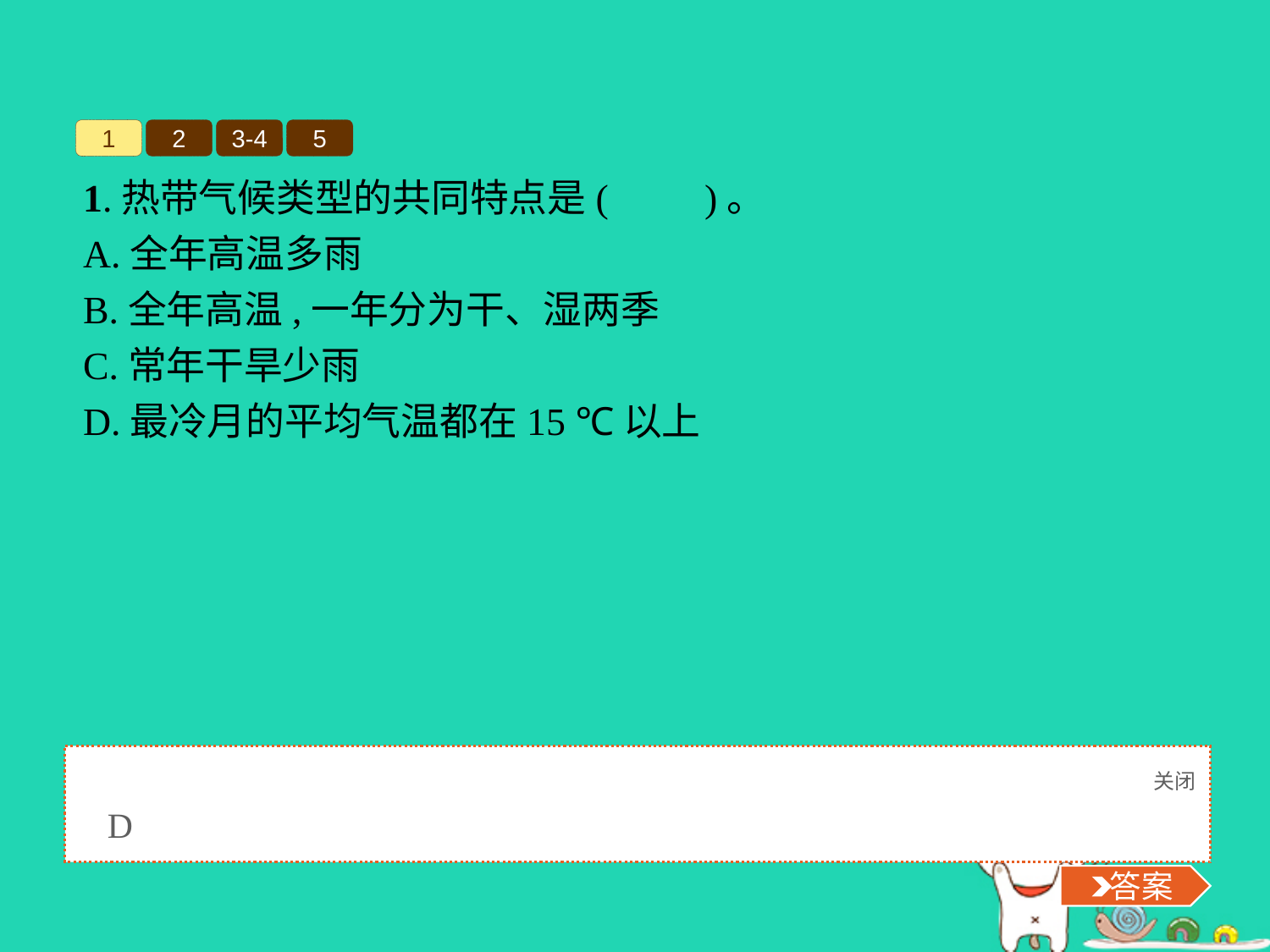

1
2
3-4
5
1.热带气候类型的共同特点是(　　)。
A.全年高温多雨
B.全年高温,一年分为干、湿两季
C.常年干旱少雨
D.最冷月的平均气温都在15 ℃以上

关闭
  答案

D
  答案